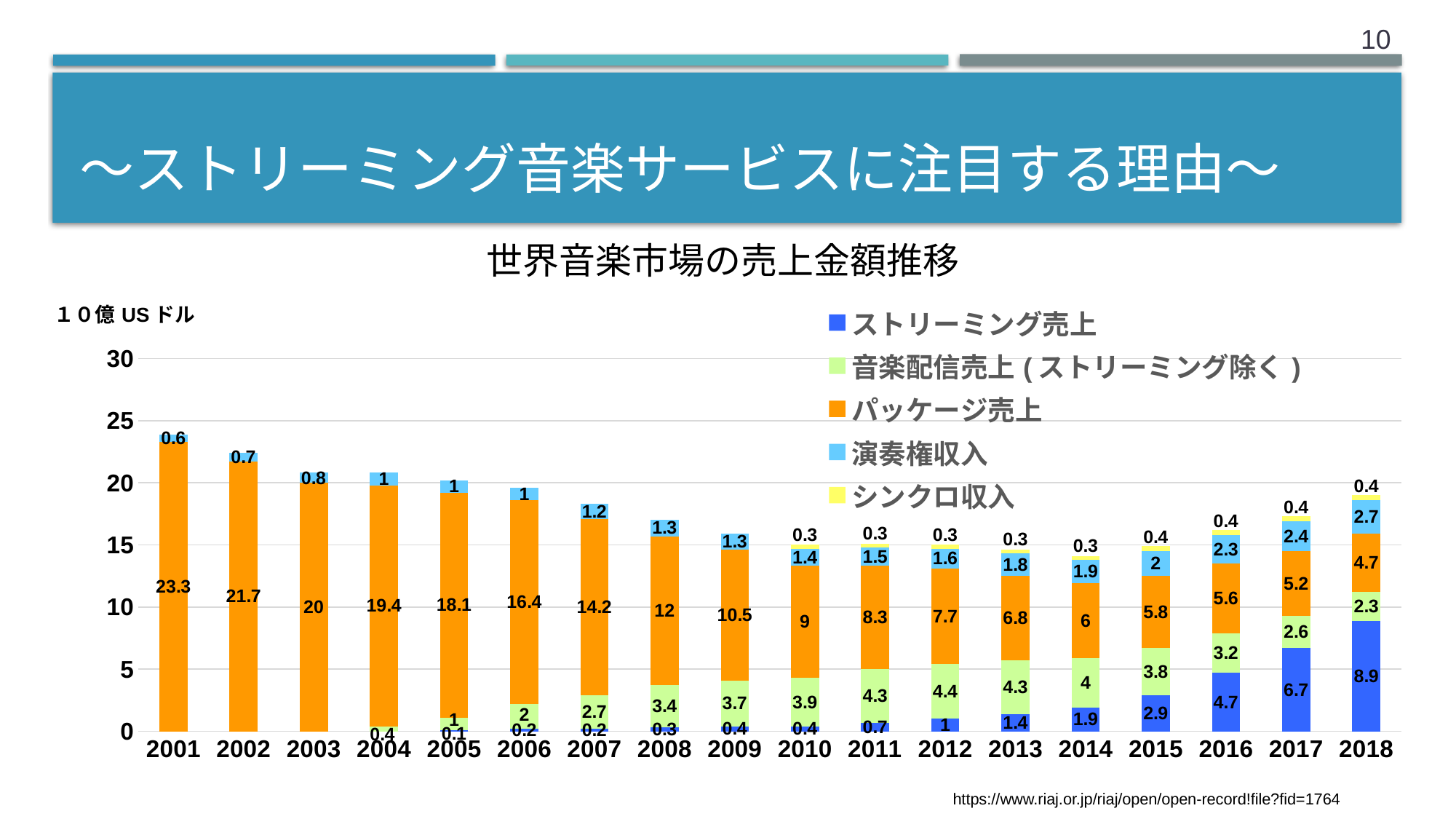

10
# 〜ストリーミング音楽サービスに注目する理由〜
世界音楽市場の売上金額推移

### Chart

| Category | ストリーミング売上 | 音楽配信売上(ストリーミング除く) | パッケージ売上 | 演奏権収入 | シンクロ収入 |
|---|---|---|---|---|---|
| 2001 | None | None | 23.3 | 0.6 | None |
| 2002 | None | None | 21.7 | 0.7 | None |
| 2003 | None | None | 20.0 | 0.8 | None |
| 2004 | None | 0.4 | 19.4 | 1.0 | None |
| 2005 | 0.1 | 1.0 | 18.1 | 1.0 | None |
| 2006 | 0.2 | 2.0 | 16.4 | 1.0 | None |
| 2007 | 0.2 | 2.7 | 14.2 | 1.2 | None |
| 2008 | 0.3 | 3.4 | 12.0 | 1.3 | None |
| 2009 | 0.4 | 3.7 | 10.5 | 1.3 | None |
| 2010 | 0.4 | 3.9 | 9.0 | 1.4 | 0.3 |
| 2011 | 0.7 | 4.3 | 8.3 | 1.5 | 0.3 |
| 2012 | 1.0 | 4.4 | 7.7 | 1.6 | 0.3 |
| 2013 | 1.4 | 4.3 | 6.8 | 1.8 | 0.3 |
| 2014 | 1.9 | 4.0 | 6.0 | 1.9 | 0.3 |
| 2015 | 2.9 | 3.8 | 5.8 | 2.0 | 0.4 |
| 2016 | 4.7 | 3.2 | 5.6 | 2.3 | 0.4 |
| 2017 | 6.7 | 2.6 | 5.2 | 2.4 | 0.4 |
| 2018 | 8.9 | 2.3 | 4.7 | 2.7 | 0.4 |
https://www.riaj.or.jp/riaj/open/open-record!file?fid=1764